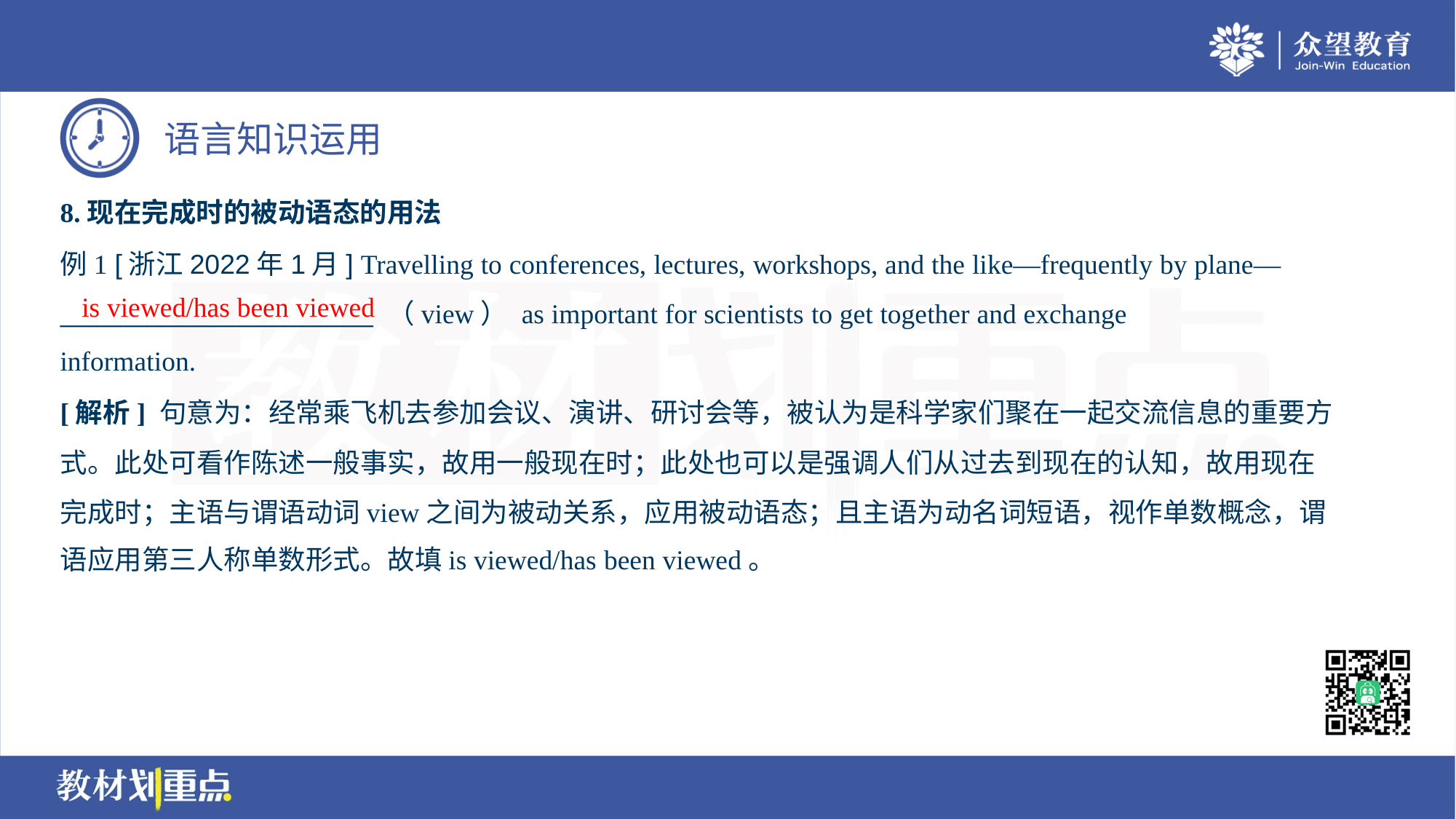

8.现在完成时的被动语态的用法
例1 [浙江2022年1月] Travelling to conferences, lectures, workshops, and the like—frequently by plane—
_________________________ （view） as important for scientists to get together and exchange
information.
is viewed/has been viewed
[解析] 句意为：经常乘飞机去参加会议、演讲、研讨会等，被认为是科学家们聚在一起交流信息的重要方
式。此处可看作陈述一般事实，故用一般现在时；此处也可以是强调人们从过去到现在的认知，故用现在
完成时；主语与谓语动词view之间为被动关系，应用被动语态；且主语为动名词短语，视作单数概念，谓
语应用第三人称单数形式。故填is viewed/has been viewed。